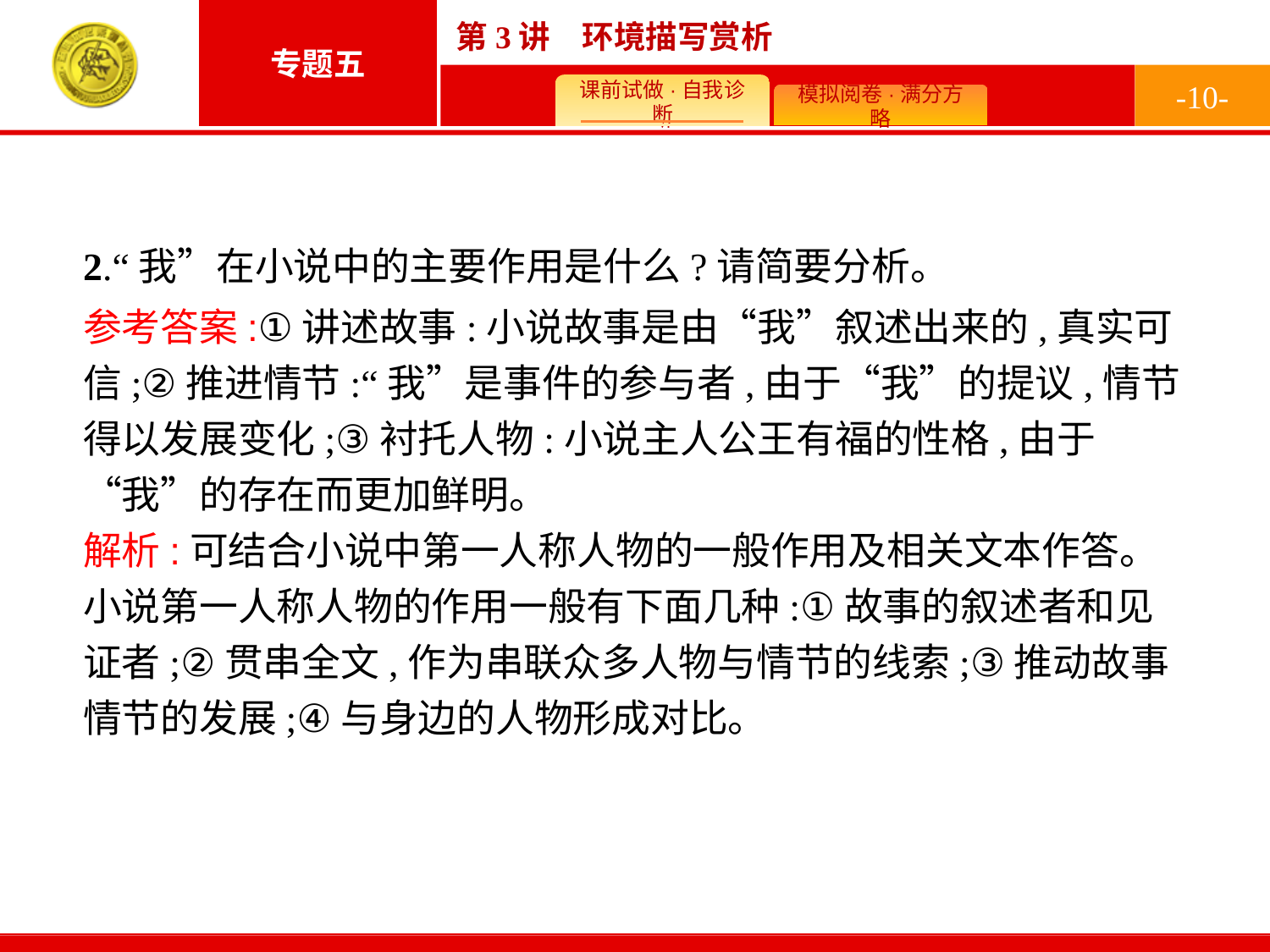

-10-
2.“我”在小说中的主要作用是什么?请简要分析。
参考答案:①讲述故事:小说故事是由“我”叙述出来的,真实可信;②推进情节:“我”是事件的参与者,由于“我”的提议,情节得以发展变化;③衬托人物:小说主人公王有福的性格,由于“我”的存在而更加鲜明。
解析:可结合小说中第一人称人物的一般作用及相关文本作答。小说第一人称人物的作用一般有下面几种:①故事的叙述者和见证者;②贯串全文,作为串联众多人物与情节的线索;③推动故事情节的发展;④与身边的人物形成对比。